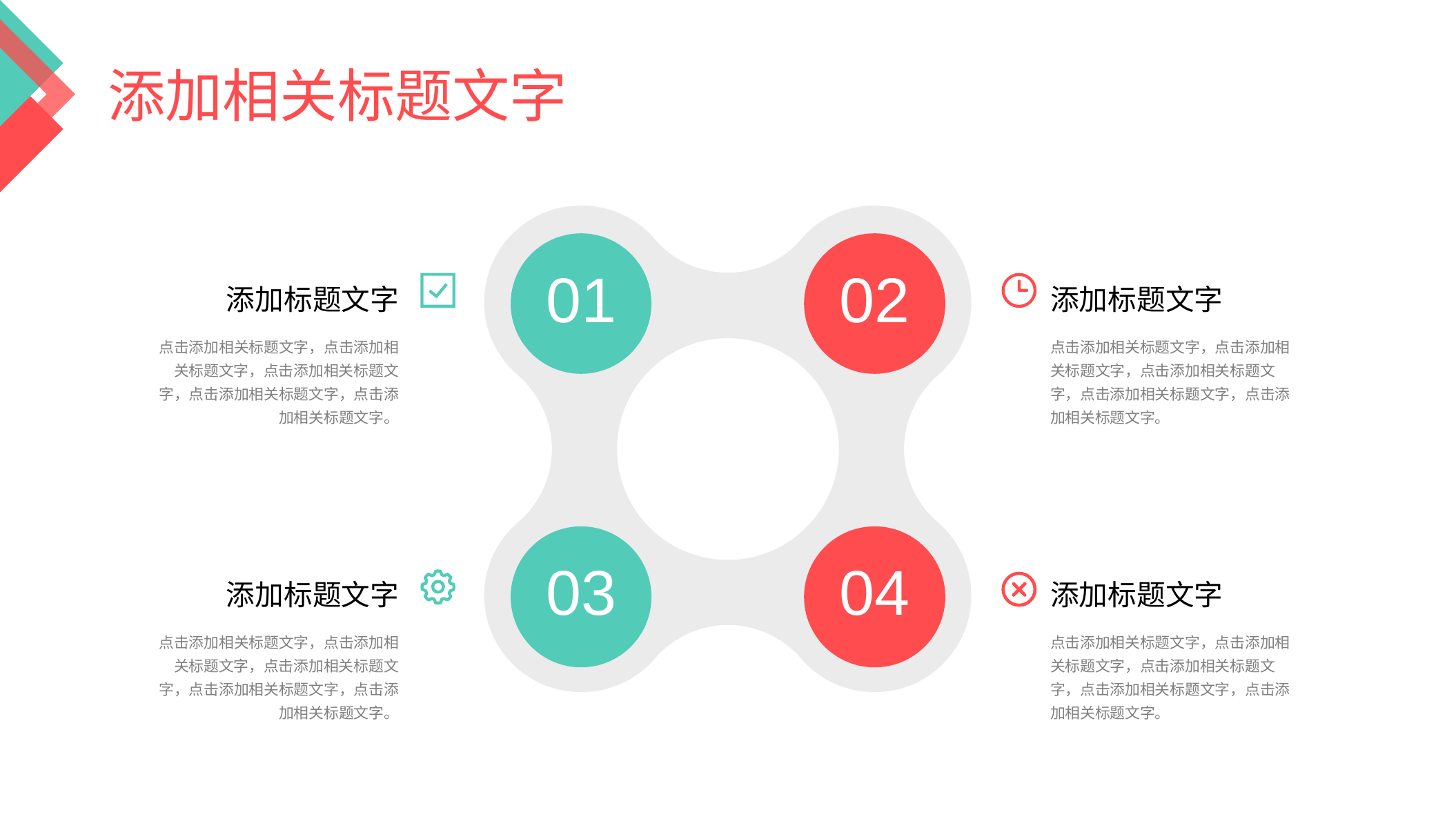

添加相关标题文字

01
02
添加标题文字
添加标题文字

点击添加相关标题文字，点击添加相关标题文字，点击添加相关标题文字，点击添加相关标题文字，点击添加相关标题文字。
点击添加相关标题文字，点击添加相关标题文字，点击添加相关标题文字，点击添加相关标题文字，点击添加相关标题文字。
03
04
添加标题文字
添加标题文字

点击添加相关标题文字，点击添加相关标题文字，点击添加相关标题文字，点击添加相关标题文字，点击添加相关标题文字。
点击添加相关标题文字，点击添加相关标题文字，点击添加相关标题文字，点击添加相关标题文字，点击添加相关标题文字。